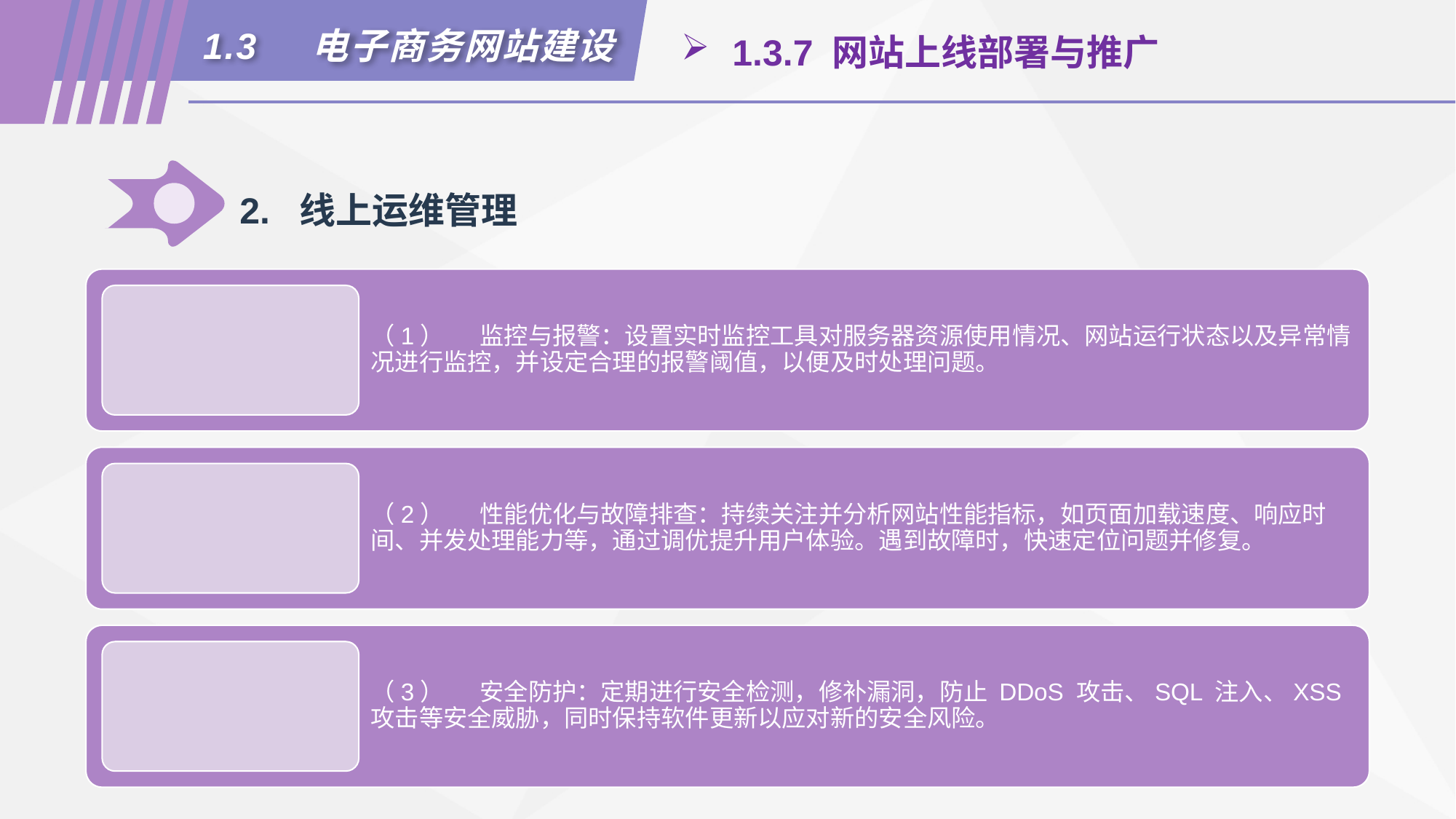

1.3	电子商务网站建设
 1.3.7 网站上线部署与推广

2.  线上运维管理
（1）	监控与报警：设置实时监控工具对服务器资源使用情况、网站运行状态以及异常情况进行监控，并设定合理的报警阈值，以便及时处理问题。
（2）	性能优化与故障排查：持续关注并分析网站性能指标，如页面加载速度、响应时间、并发处理能力等，通过调优提升用户体验。遇到故障时，快速定位问题并修复。
（3）	安全防护：定期进行安全检测，修补漏洞，防止 DDoS 攻击、SQL 注入、XSS 攻击等安全威胁，同时保持软件更新以应对新的安全风险。